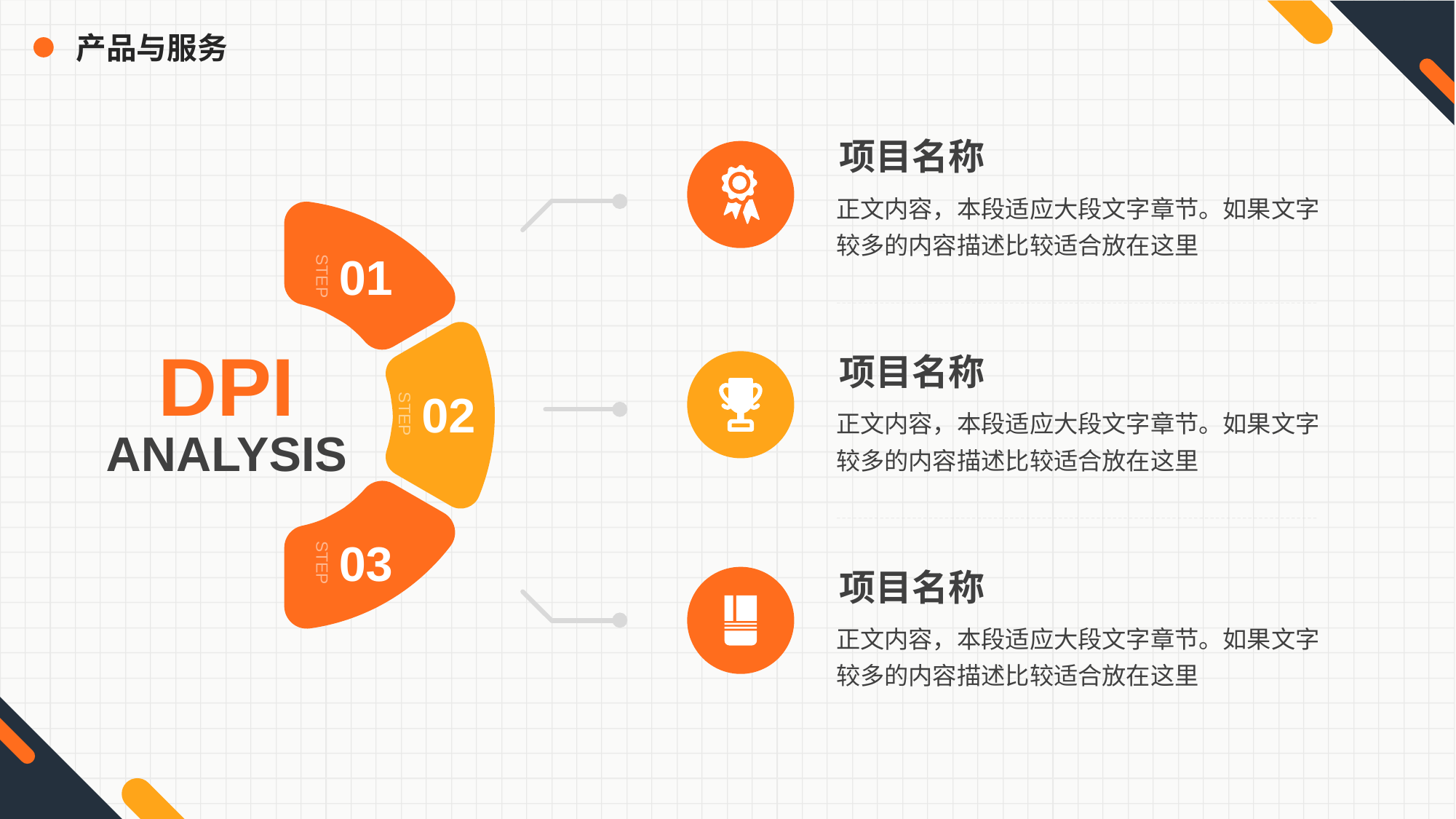

产品与服务

项目名称
正文内容，本段适应大段文字章节。如果文字较多的内容描述比较适合放在这里

01
STEP
DPI
ANALYSIS
02
STEP
03
STEP
项目名称
正文内容，本段适应大段文字章节。如果文字较多的内容描述比较适合放在这里

项目名称
正文内容，本段适应大段文字章节。如果文字较多的内容描述比较适合放在这里